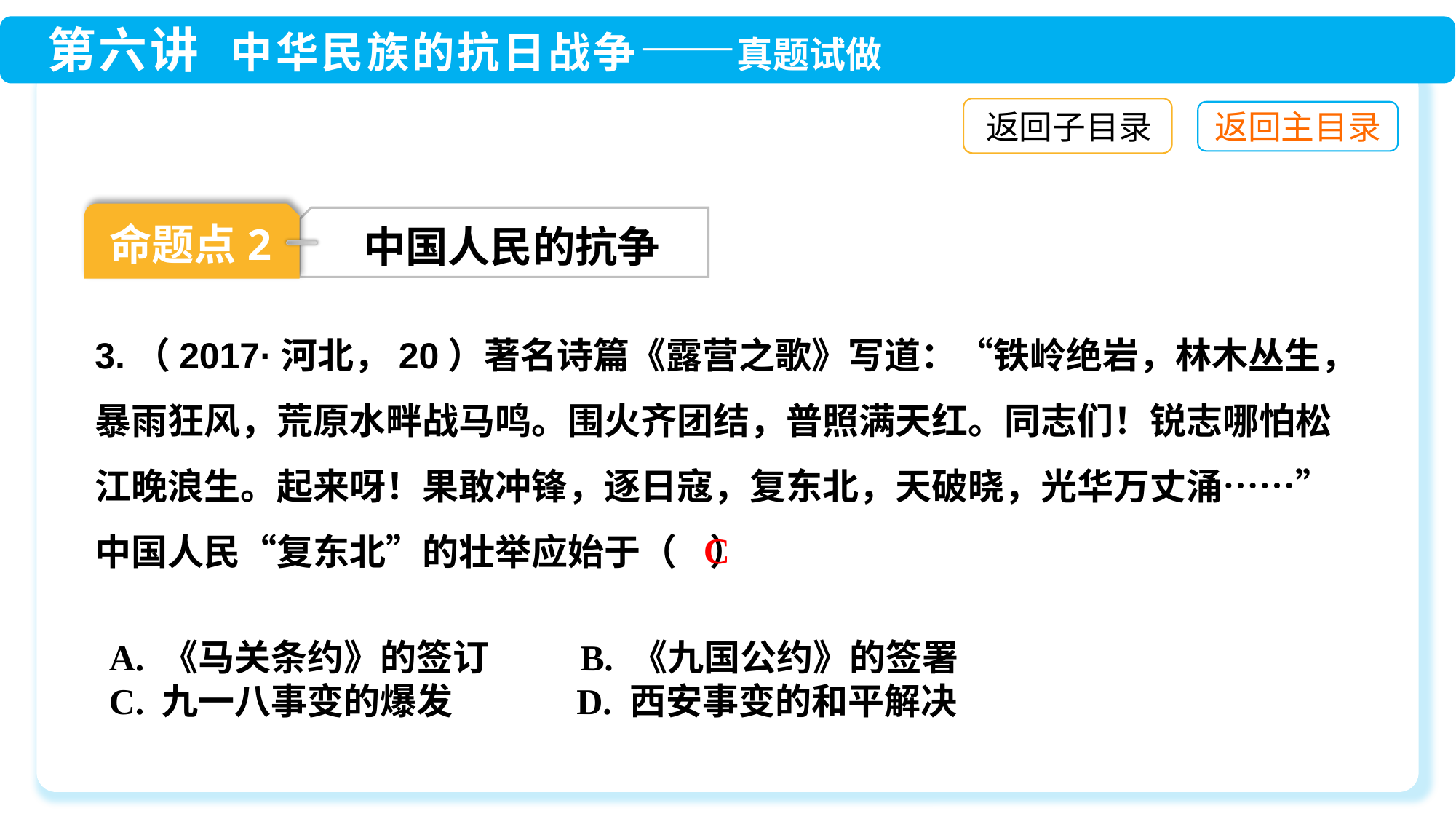

返回子目录

命题点2
中国人民的抗争

3.（2017·河北，20）著名诗篇《露营之歌》写道：“铁岭绝岩，林木丛生，暴雨狂风，荒原水畔战马鸣。围火齐团结，普照满天红。同志们！锐志哪怕松江晚浪生。起来呀！果敢冲锋，逐日寇，复东北，天破晓，光华万丈涌……”中国人民“复东北”的壮举应始于（    ）
C
A. 《马关条约》的签订          B. 《九国公约》的签署
C. 九一八事变的爆发              D. 西安事变的和平解决